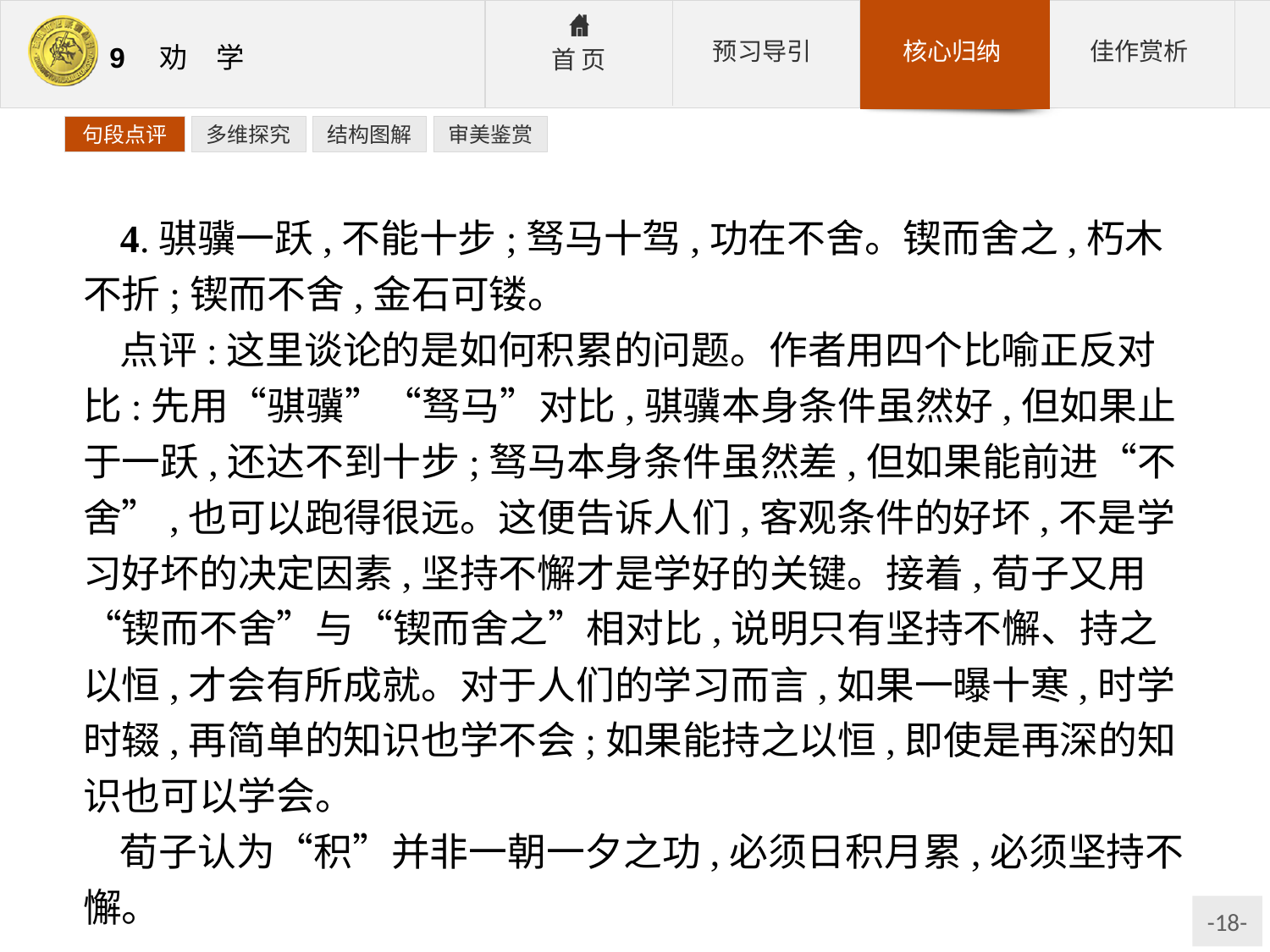

句段点评
多维探究
结构图解
审美鉴赏
4.骐骥一跃,不能十步;驽马十驾,功在不舍。锲而舍之,朽木不折;锲而不舍,金石可镂。
点评:这里谈论的是如何积累的问题。作者用四个比喻正反对比:先用“骐骥”“驽马”对比,骐骥本身条件虽然好,但如果止于一跃,还达不到十步;驽马本身条件虽然差,但如果能前进“不舍”,也可以跑得很远。这便告诉人们,客观条件的好坏,不是学习好坏的决定因素,坚持不懈才是学好的关键。接着,荀子又用“锲而不舍”与“锲而舍之”相对比,说明只有坚持不懈、持之以恒,才会有所成就。对于人们的学习而言,如果一曝十寒,时学时辍,再简单的知识也学不会;如果能持之以恒,即使是再深的知识也可以学会。
荀子认为“积”并非一朝一夕之功,必须日积月累,必须坚持不懈。